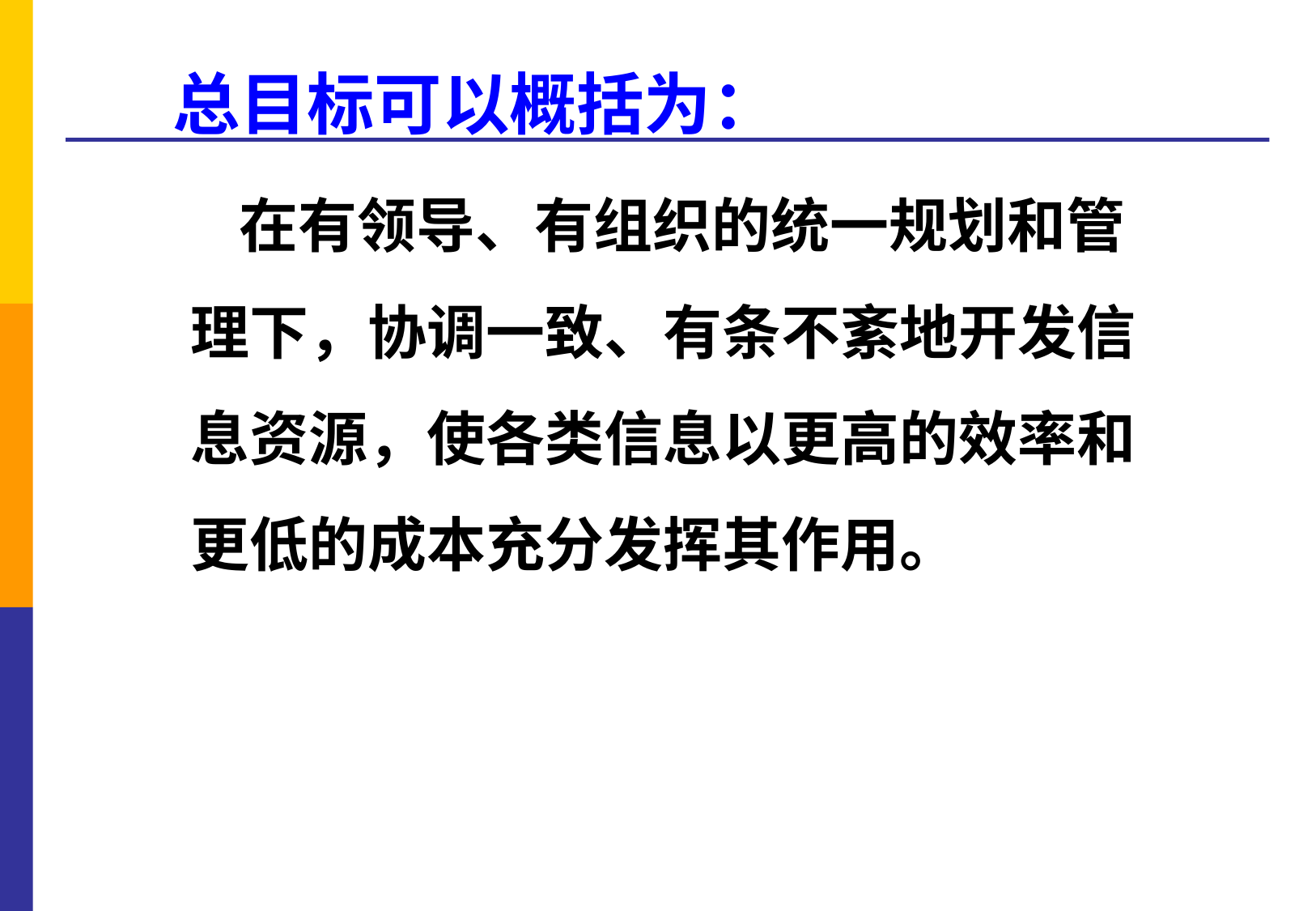

总目标可以概括为：
      在有领导、有组织的统一规划和管理下，协调一致、有条不紊地开发信息资源，使各类信息以更高的效率和更低的成本充分发挥其作用。